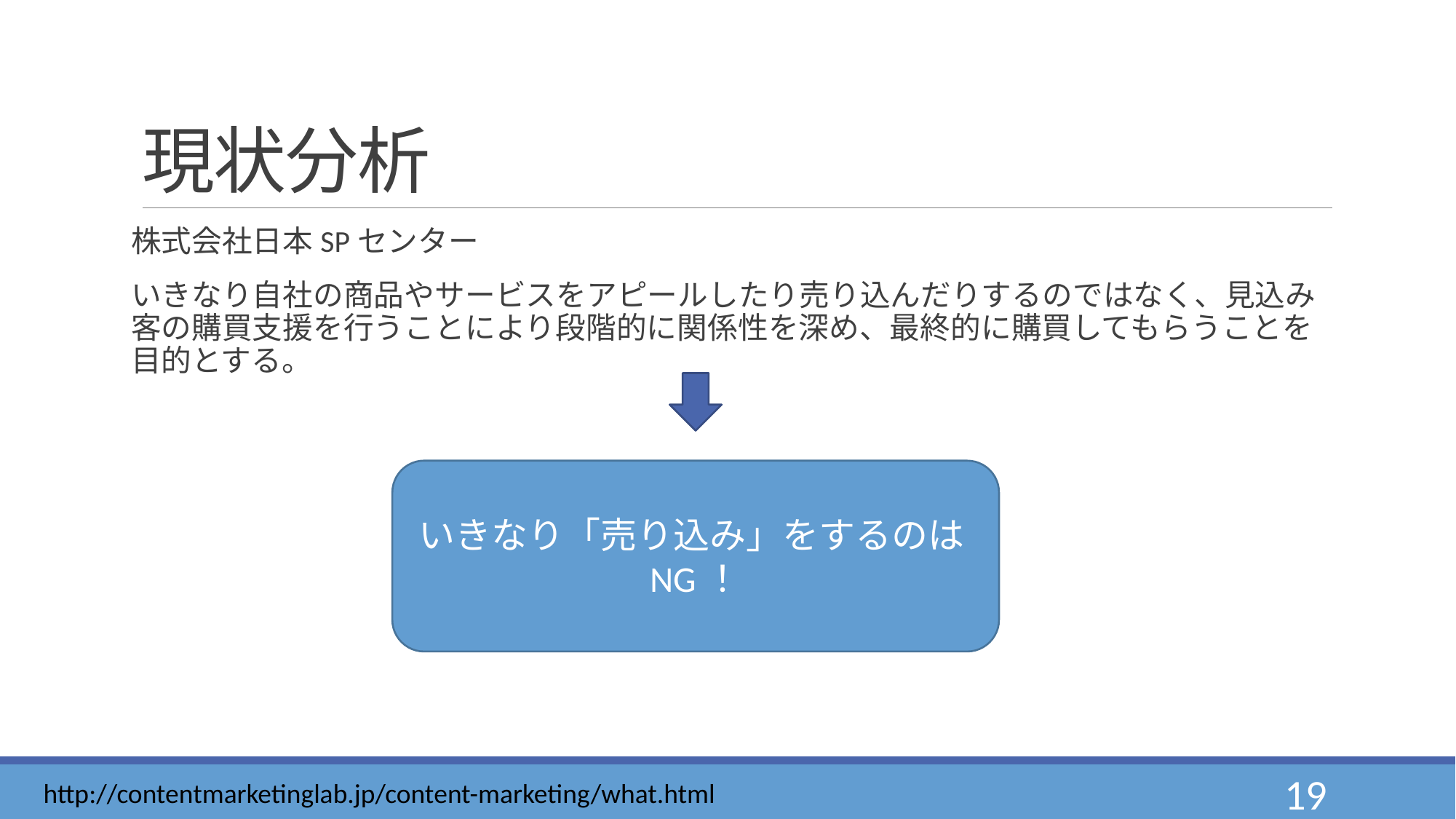

# 現状分析
株式会社日本SPセンター
いきなり自社の商品やサービスをアピールしたり売り込んだりするのではなく、見込み客の購買支援を行うことにより段階的に関係性を深め、最終的に購買してもらうことを目的とする。

いきなり「売り込み」をするのはNG！
http://contentmarketinglab.jp/content-marketing/what.html
19